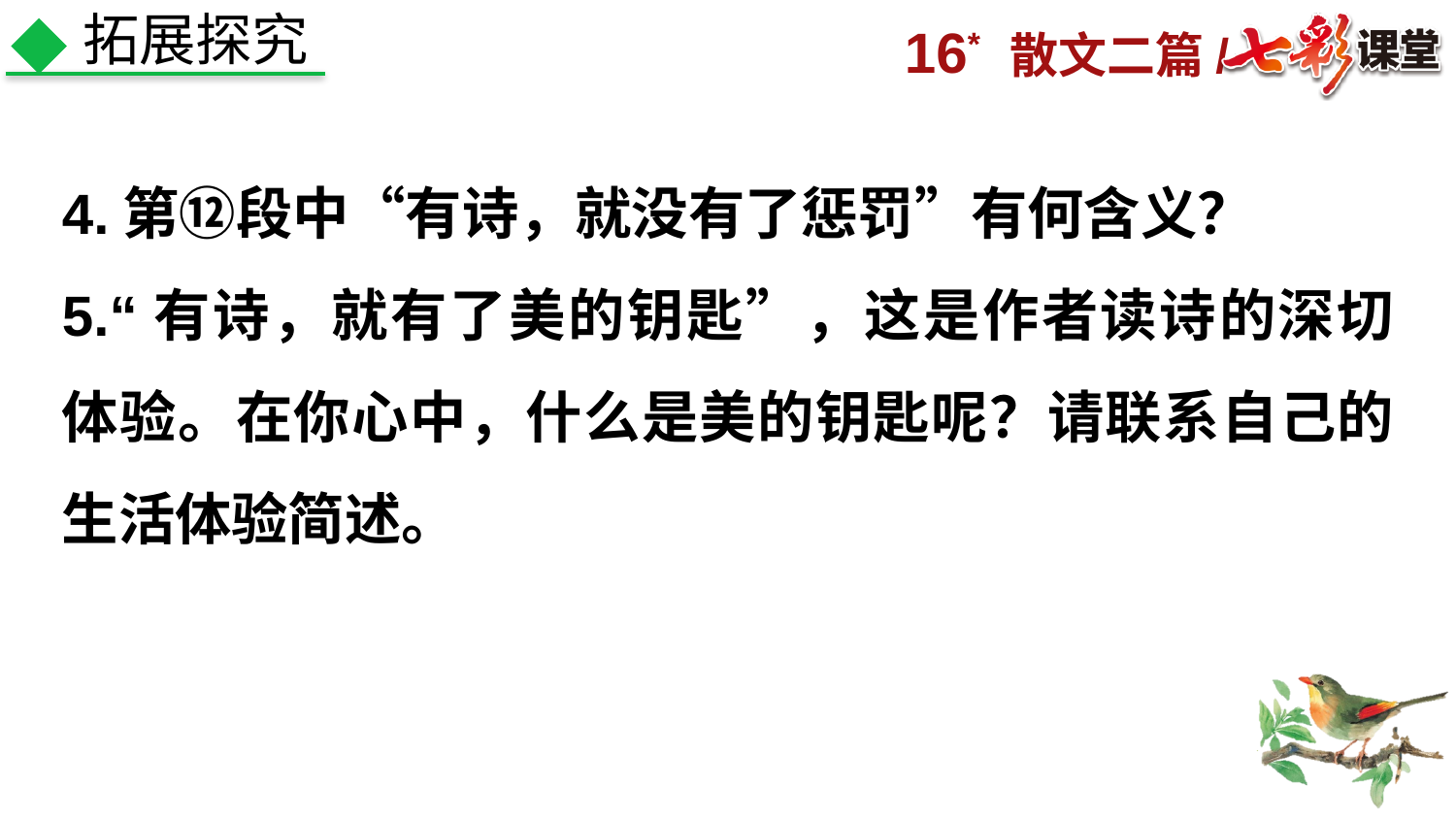

拓展探究

4.第⑫段中“有诗，就没有了惩罚”有何含义？
5.“有诗，就有了美的钥匙”，这是作者读诗的深切体验。在你心中，什么是美的钥匙呢？请联系自己的生活体验简述。